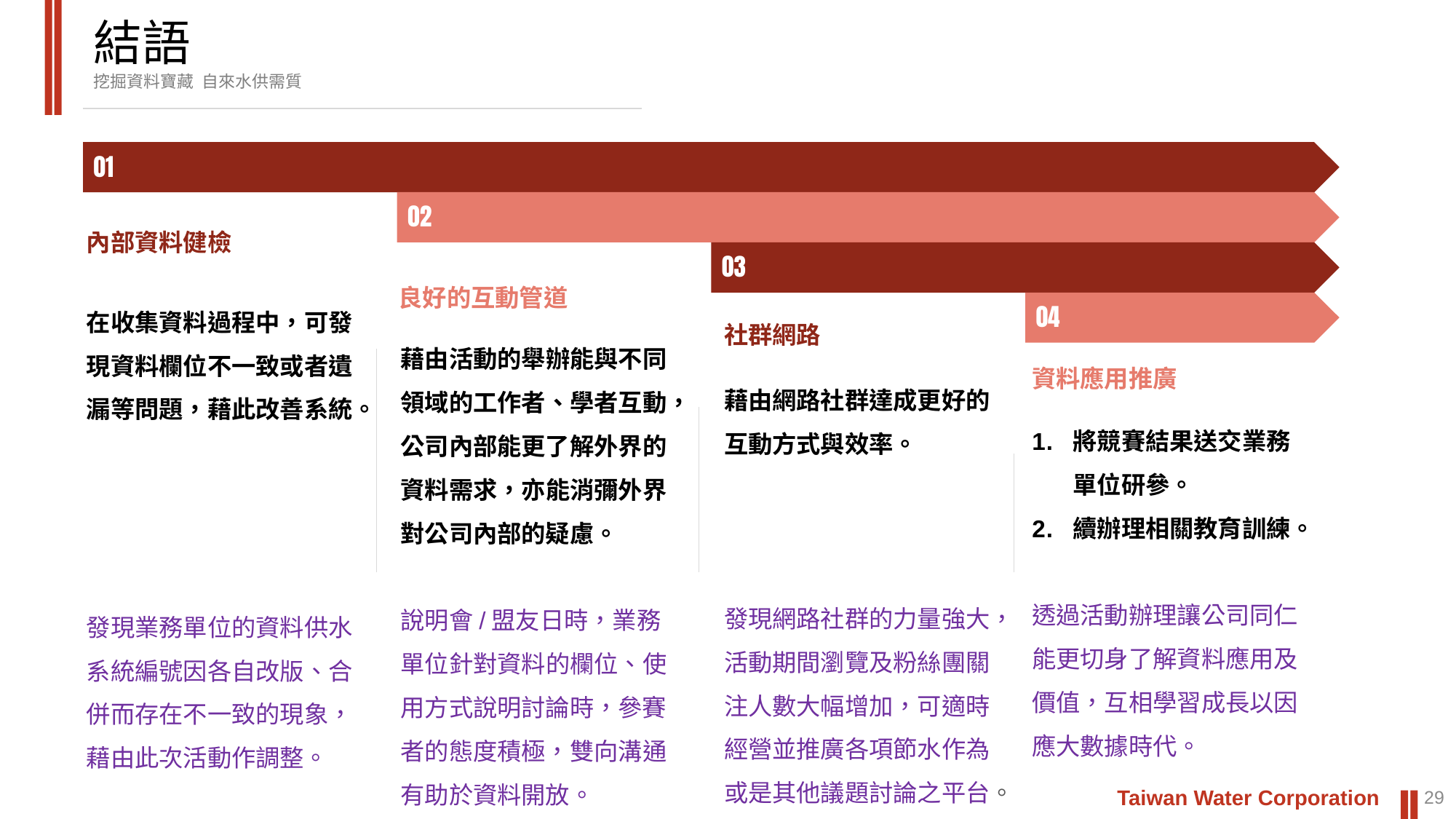

結語
挖掘資料寶藏  自來水供需質
01
02
內部資料健檢
03
良好的互動管道
在收集資料過程中，可發現資料欄位不一致或者遺漏等問題，藉此改善系統。

發現業務單位的資料供水系統編號因各自改版、合併而存在不一致的現象，藉由此次活動作調整。
04
社群網路
藉由活動的舉辦能與不同領域的工作者、學者互動，公司內部能更了解外界的資料需求，亦能消彌外界對公司內部的疑慮。

說明會/盟友日時，業務單位針對資料的欄位、使用方式說明討論時，參賽者的態度積極，雙向溝通有助於資料開放。
資料應用推廣
藉由網路社群達成更好的互動方式與效率。

發現網路社群的力量強大，活動期間瀏覽及粉絲團關注人數大幅增加，可適時經營並推廣各項節水作為或是其他議題討論之平台。
將競賽結果送交業務單位研參。
續辦理相關教育訓練。

透過活動辦理讓公司同仁能更切身了解資料應用及價值，互相學習成長以因應大數據時代。
29
Taiwan Water Corporation